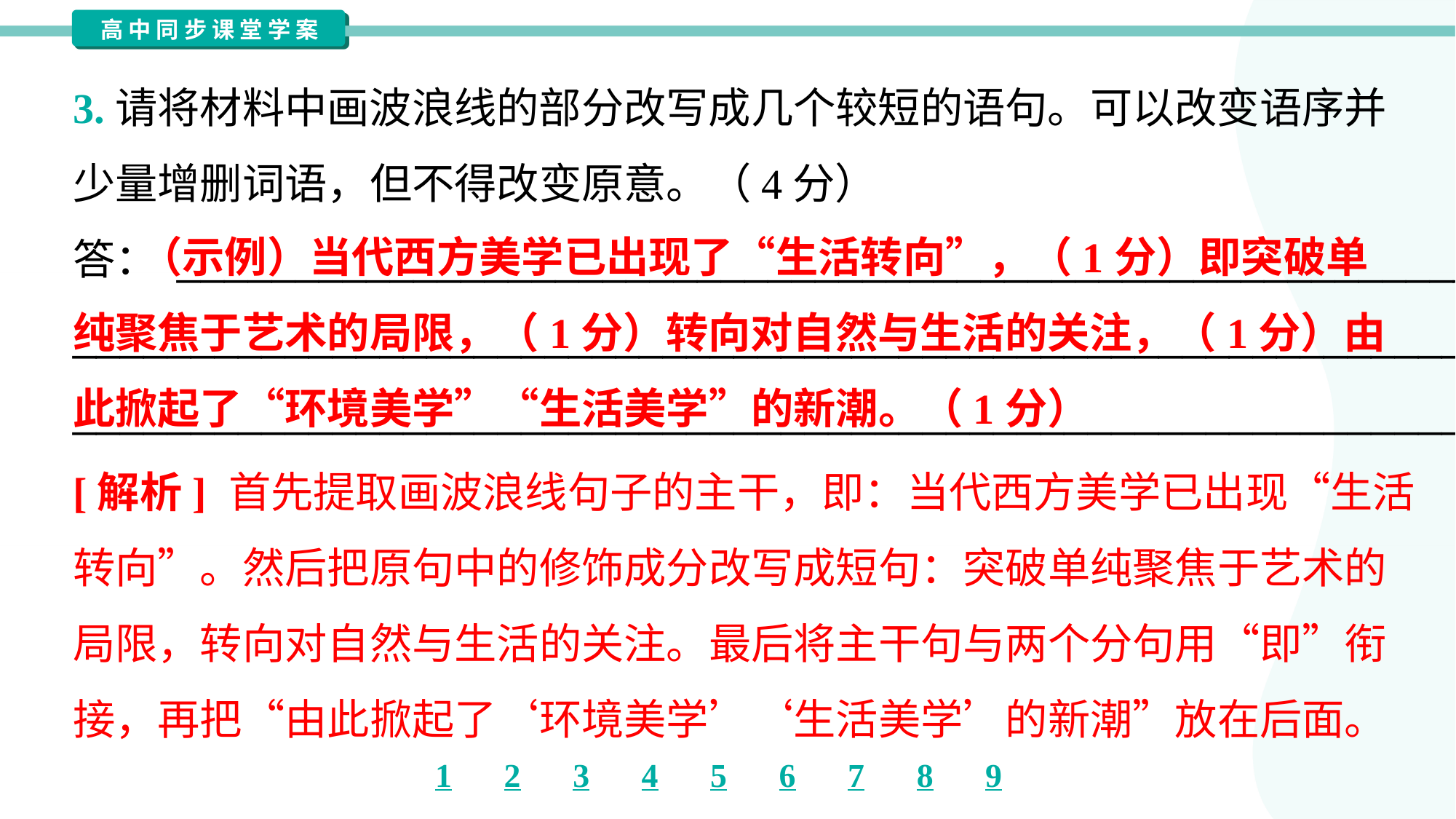

3.请将材料中画波浪线的部分改写成几个较短的语句。可以改变语序并
少量增删词语，但不得改变原意。（4分）
答： ________________________________________________________
_____________________________________________________________
_____________________________________________________________
      （示例）当代西方美学已出现了“生活转向”，（1分）即突破单
纯聚焦于艺术的局限，（1分）转向对自然与生活的关注，（1分）由
此掀起了“环境美学”“生活美学”的新潮。（1分）
[解析] 首先提取画波浪线句子的主干，即：当代西方美学已出现“生活
转向”。然后把原句中的修饰成分改写成短句：突破单纯聚焦于艺术的
局限，转向对自然与生活的关注。最后将主干句与两个分句用“即”衔
接，再把“由此掀起了‘环境美学’‘生活美学’的新潮”放在后面。